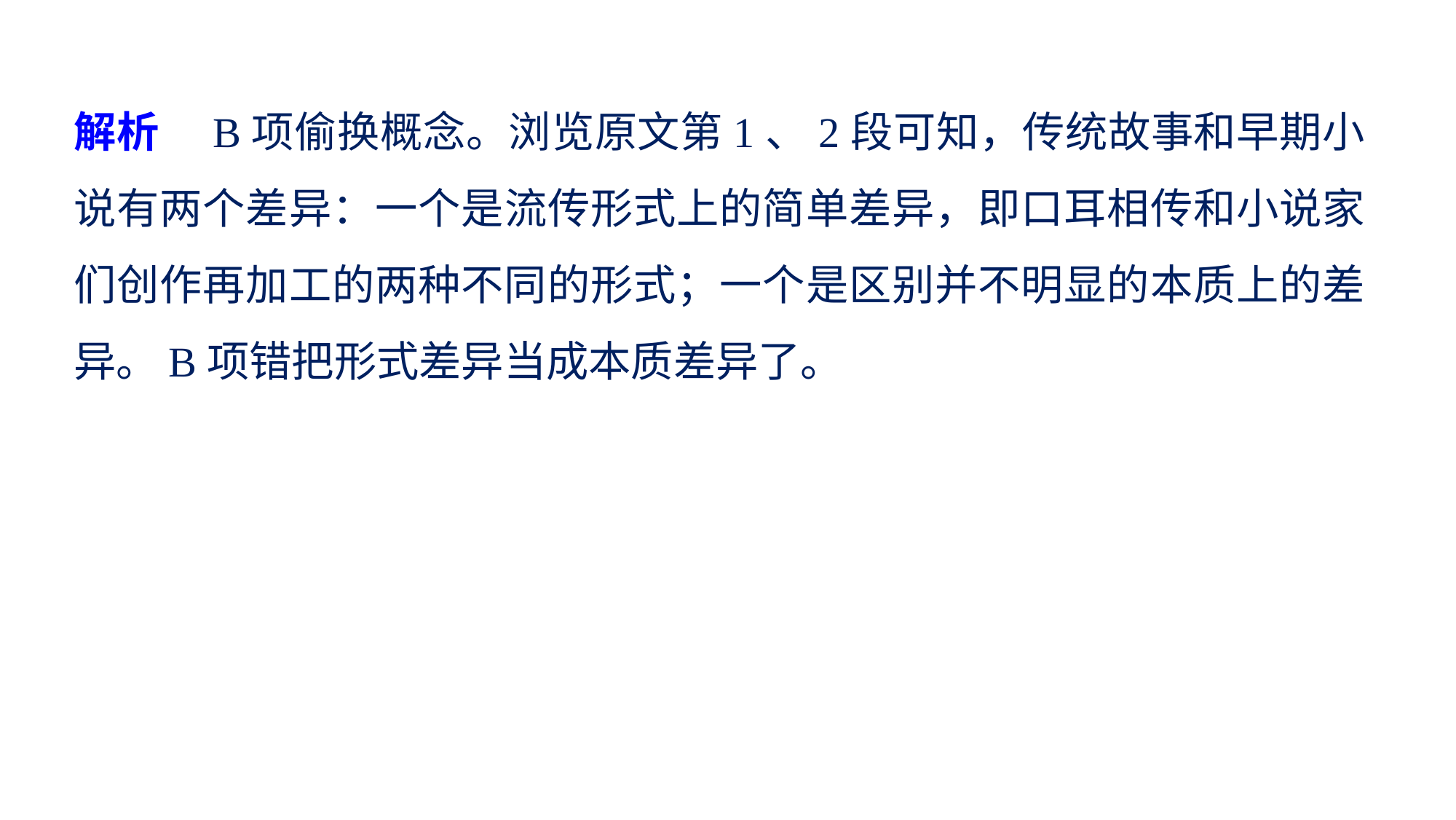

解析　B项偷换概念。浏览原文第1、2段可知，传统故事和早期小说有两个差异：一个是流传形式上的简单差异，即口耳相传和小说家们创作再加工的两种不同的形式；一个是区别并不明显的本质上的差异。B项错把形式差异当成本质差异了。